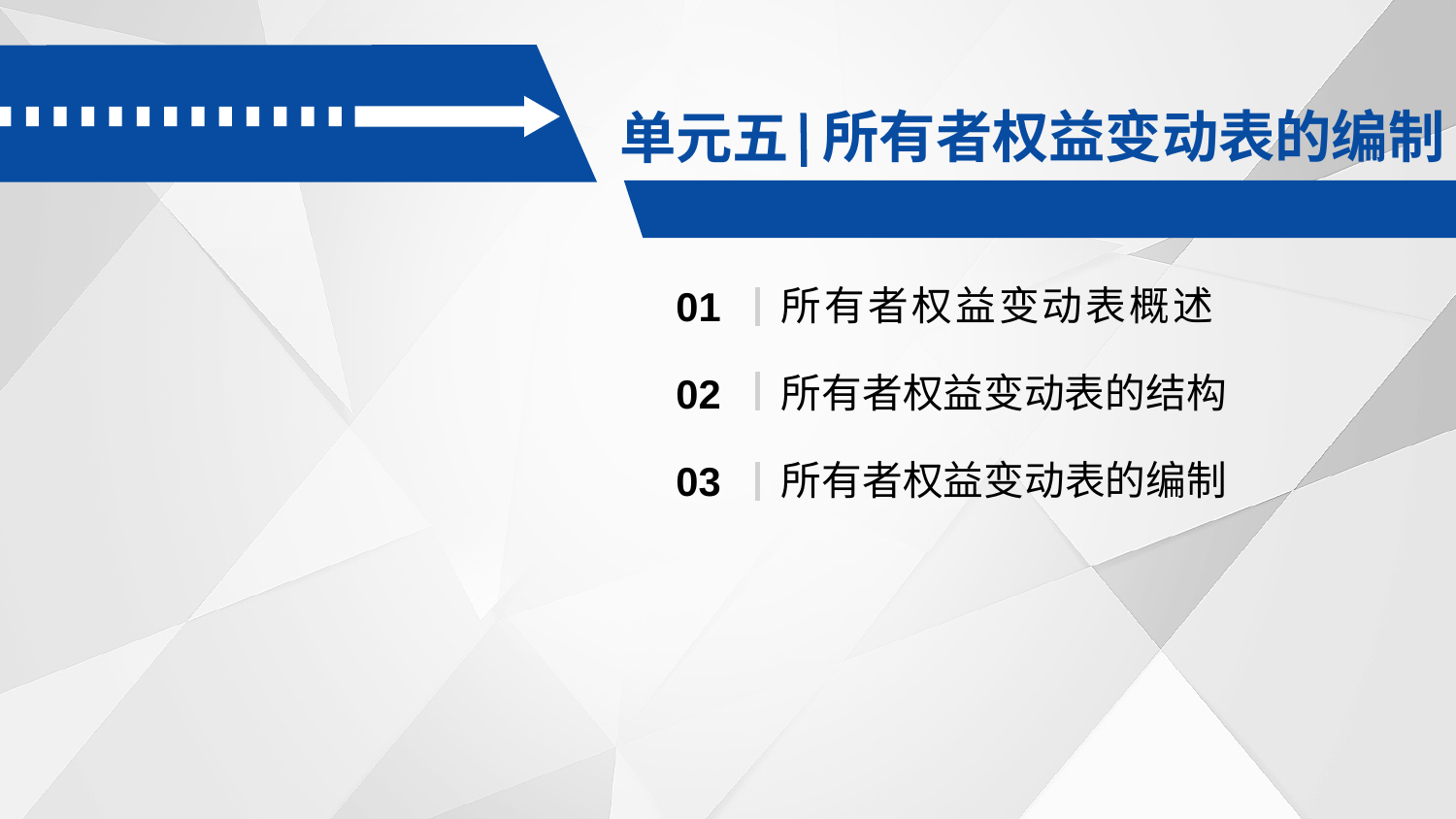

所有者权益变动表的编制

单元五

所有者权益变动表概述
01
所有者权益变动表的结构
02
所有者权益变动表的编制
03